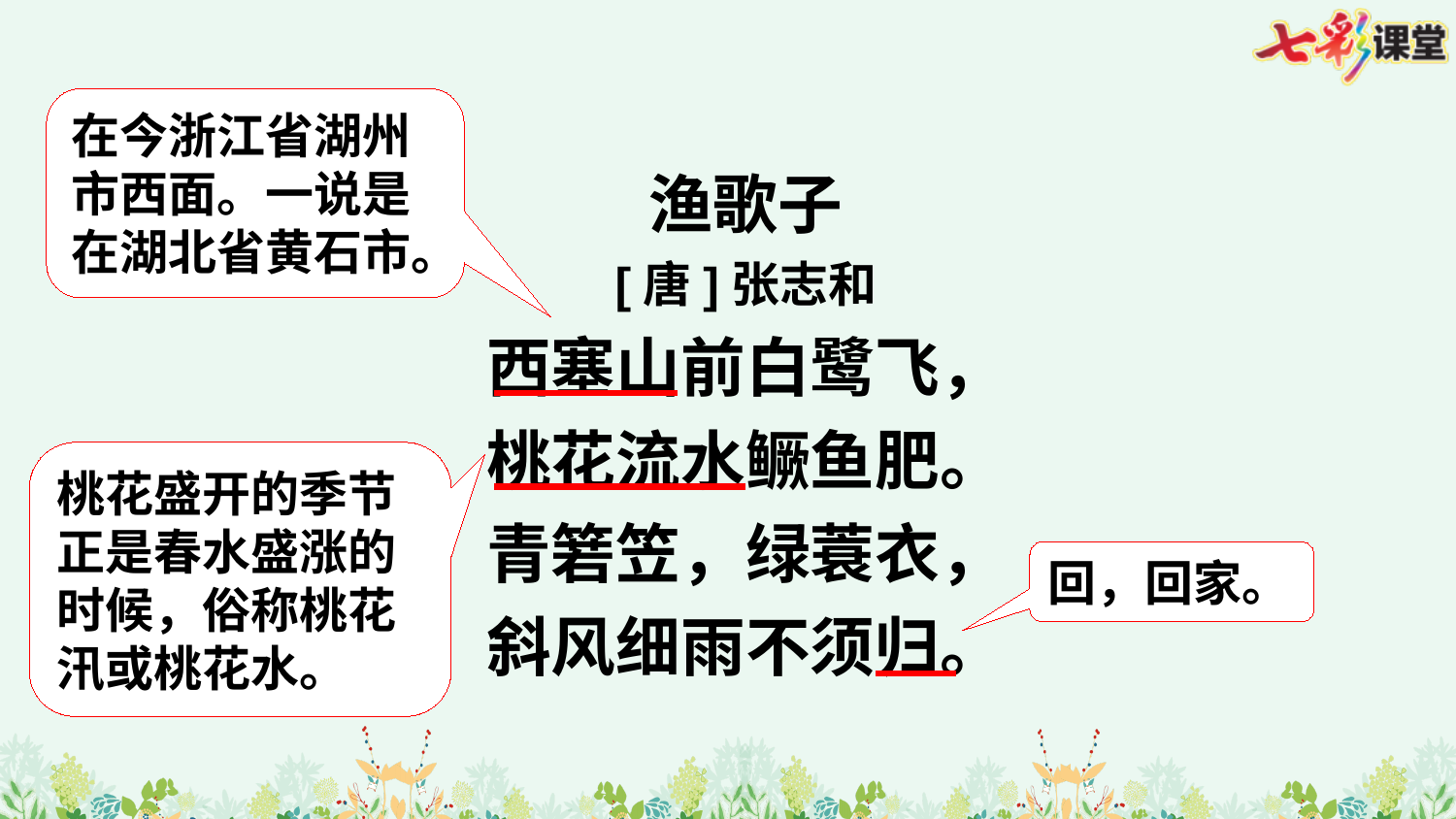

在今浙江省湖州市西面。一说是在湖北省黄石市。
渔歌子
[唐]张志和
西塞山前白鹭飞，
桃花流水鳜鱼肥。
青箬笠，绿蓑衣，
斜风细雨不须归。
桃花盛开的季节正是春水盛涨的时候，俗称桃花汛或桃花水。
回，回家。